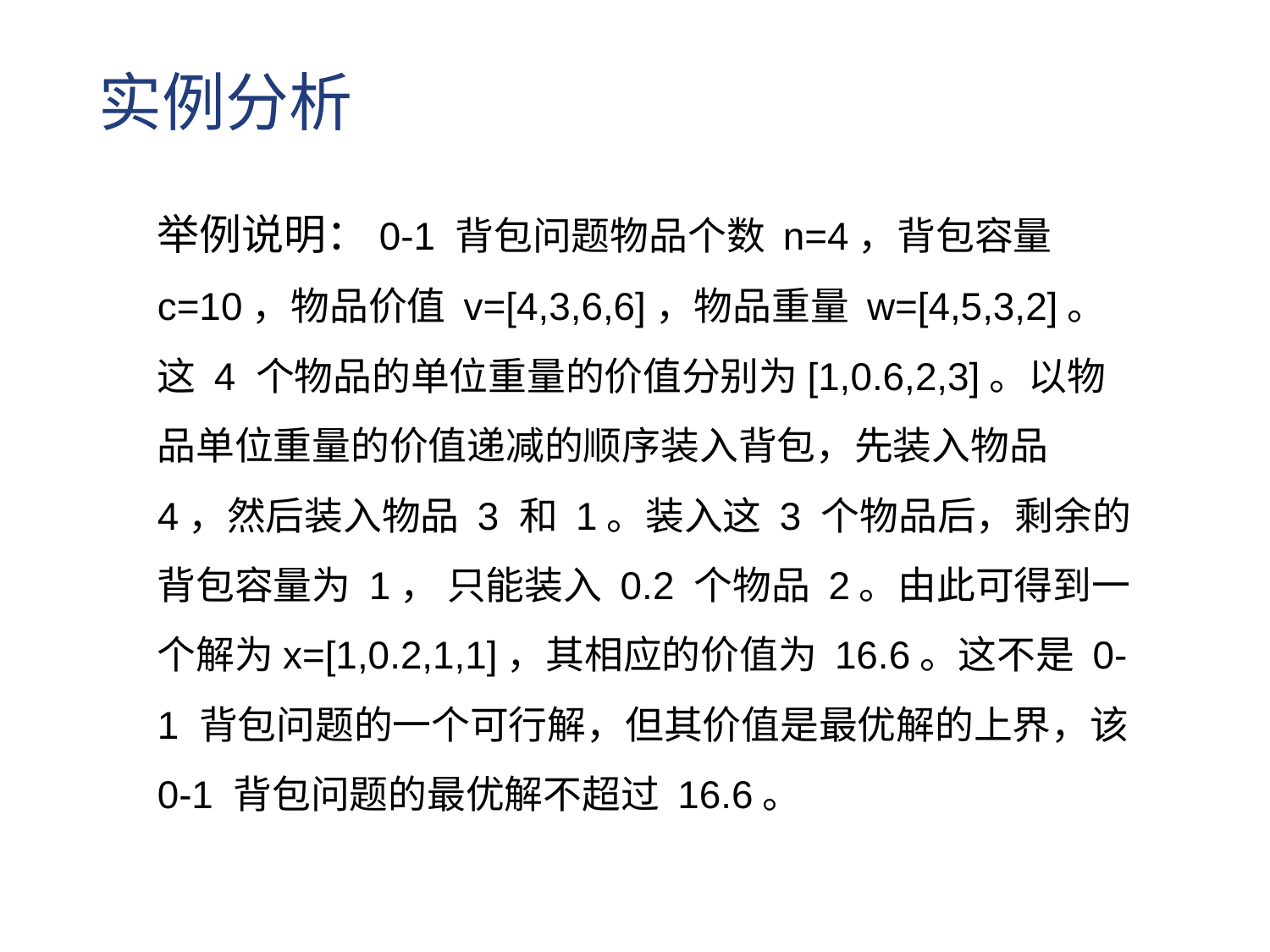

实例分析
举例说明：0-1 背包问题物品个数 n=4，背包容量 c=10，物品价值 v=[4,3,6,6]，物品重量 w=[4,5,3,2]。这 4 个物品的单位重量的价值分别为[1,0.6,2,3]。以物品单位重量的价值递减的顺序装入背包，先装入物品 4，然后装入物品 3 和 1。装入这 3 个物品后，剩余的背包容量为 1， 只能装入 0.2 个物品 2。由此可得到一个解为x=[1,0.2,1,1]，其相应的价值为 16.6。这不是 0-1 背包问题的一个可行解，但其价值是最优解的上界，该 0-1 背包问题的最优解不超过 16.6。